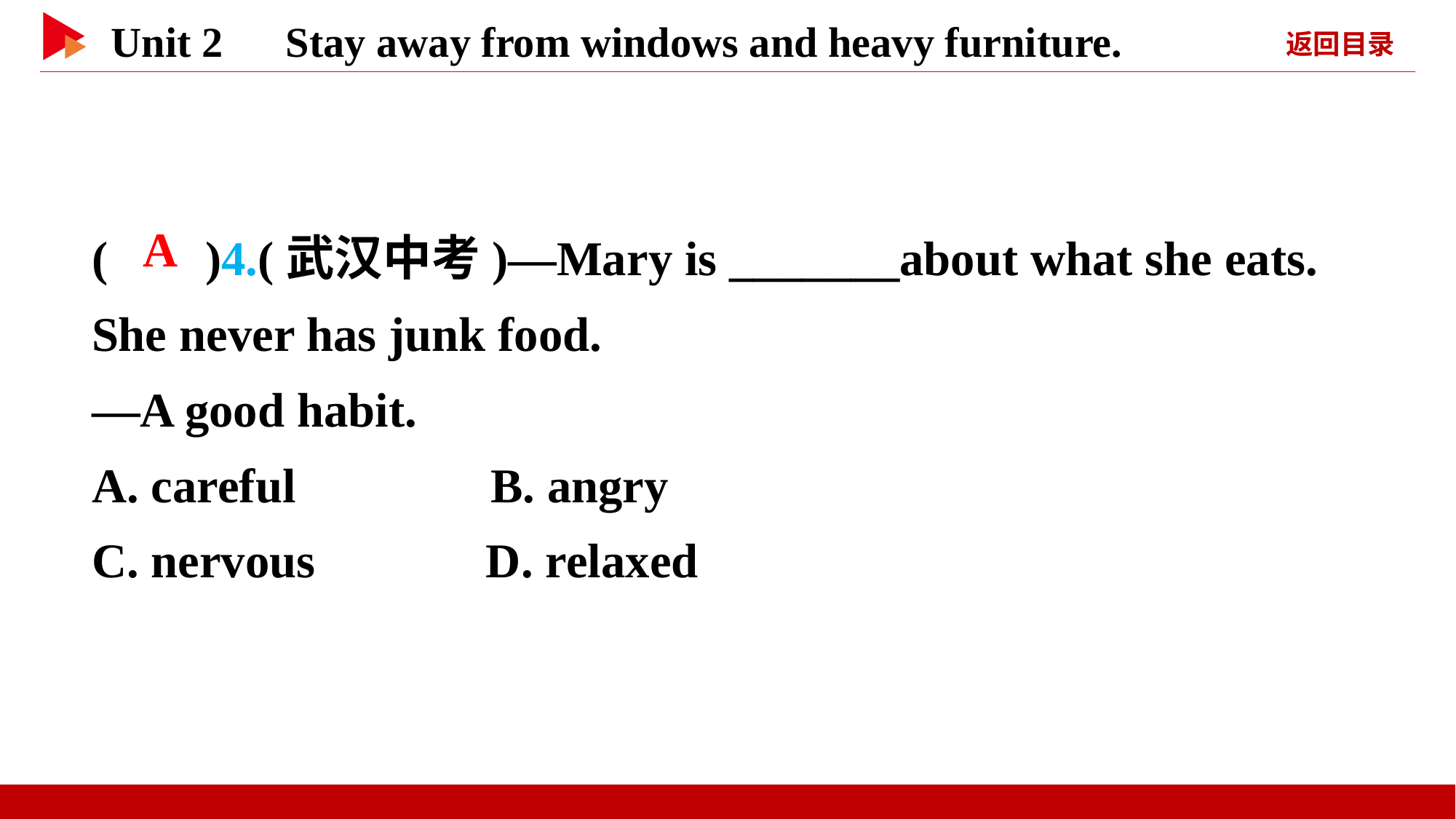

(        )4.(武汉中考)—Mary is _______about what she eats. She never has junk food.
—A good habit.
A. careful                B. angry
C. nervous              D. relaxed
   A